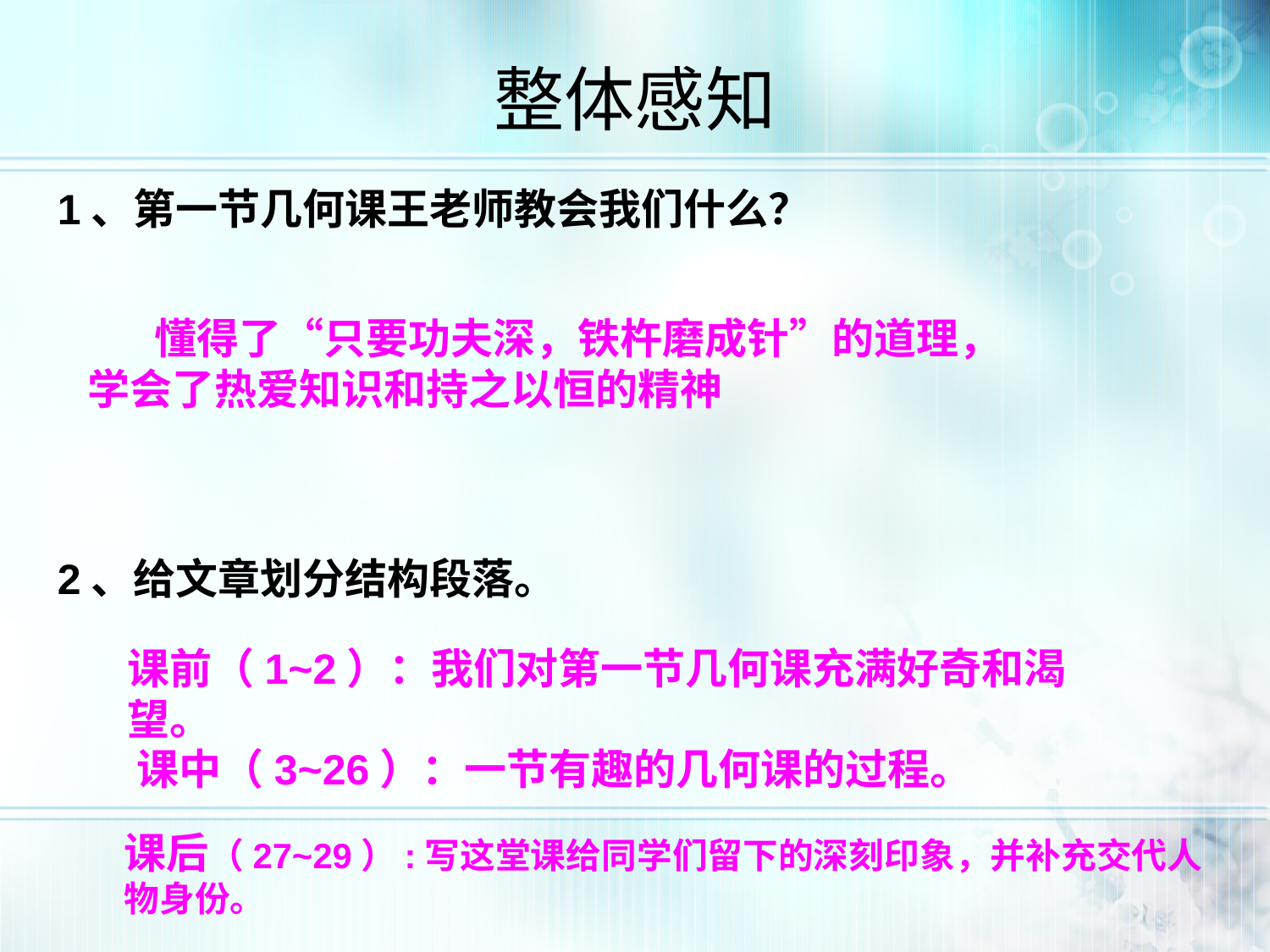

整体感知
1、第一节几何课王老师教会我们什么？

      懂得了“只要功夫深，铁杵磨成针”的道理，学会了热爱知识和持之以恒的精神
2、给文章划分结构段落。
课前（1~2）：我们对第一节几何课充满好奇和渴望。
 课中（3~26）：一节有趣的几何课的过程。

课后（27~29）:写这堂课给同学们留下的深刻印象，并补充交代人物身份。